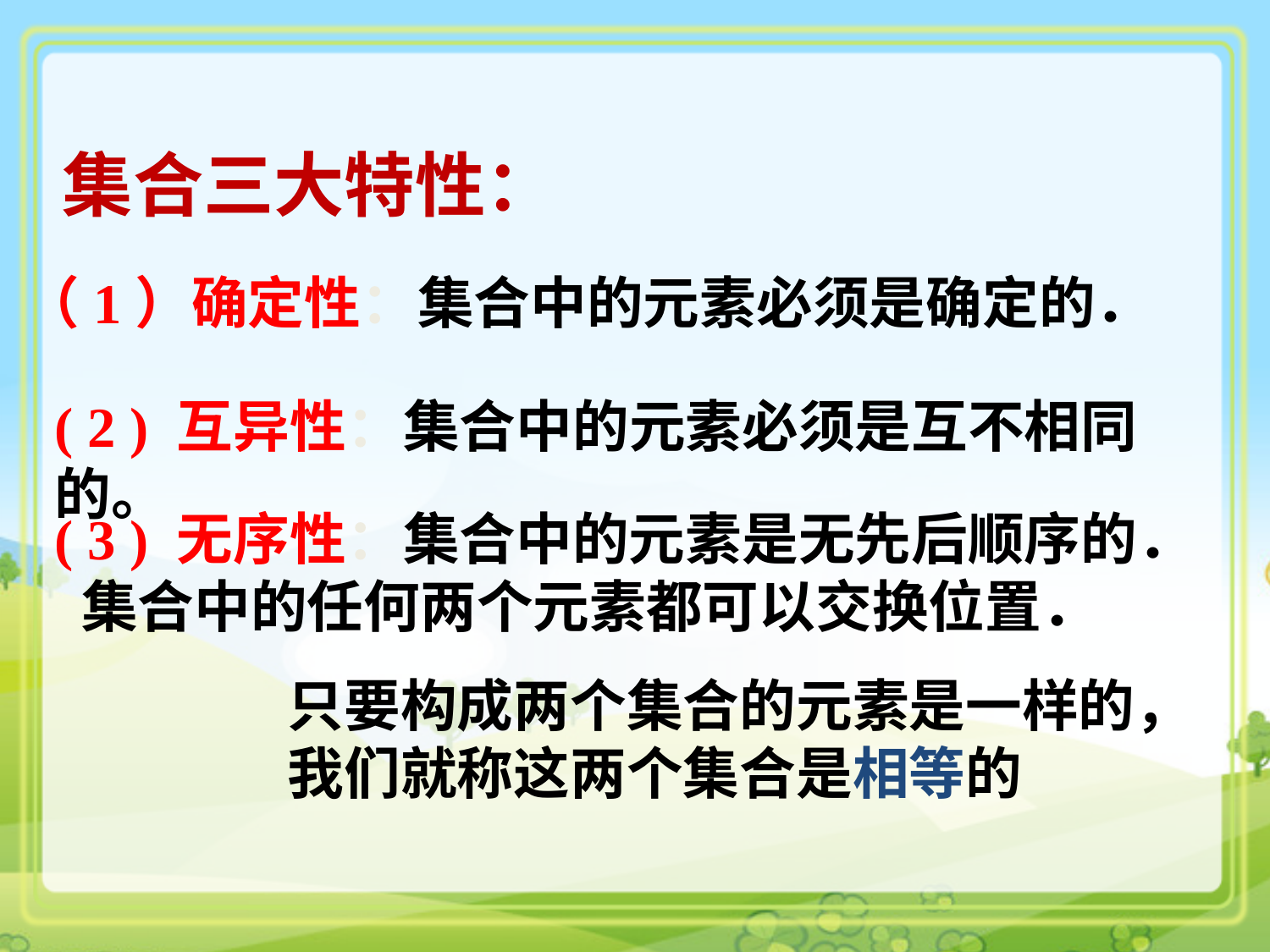

集合三大特性：
（1）确定性：集合中的元素必须是确定的．
( 2 ) 互异性：集合中的元素必须是互不相同的。
( 3 ) 无序性：集合中的元素是无先后顺序的．
 集合中的任何两个元素都可以交换位置．

只要构成两个集合的元素是一样的，我们就称这两个集合是相等的